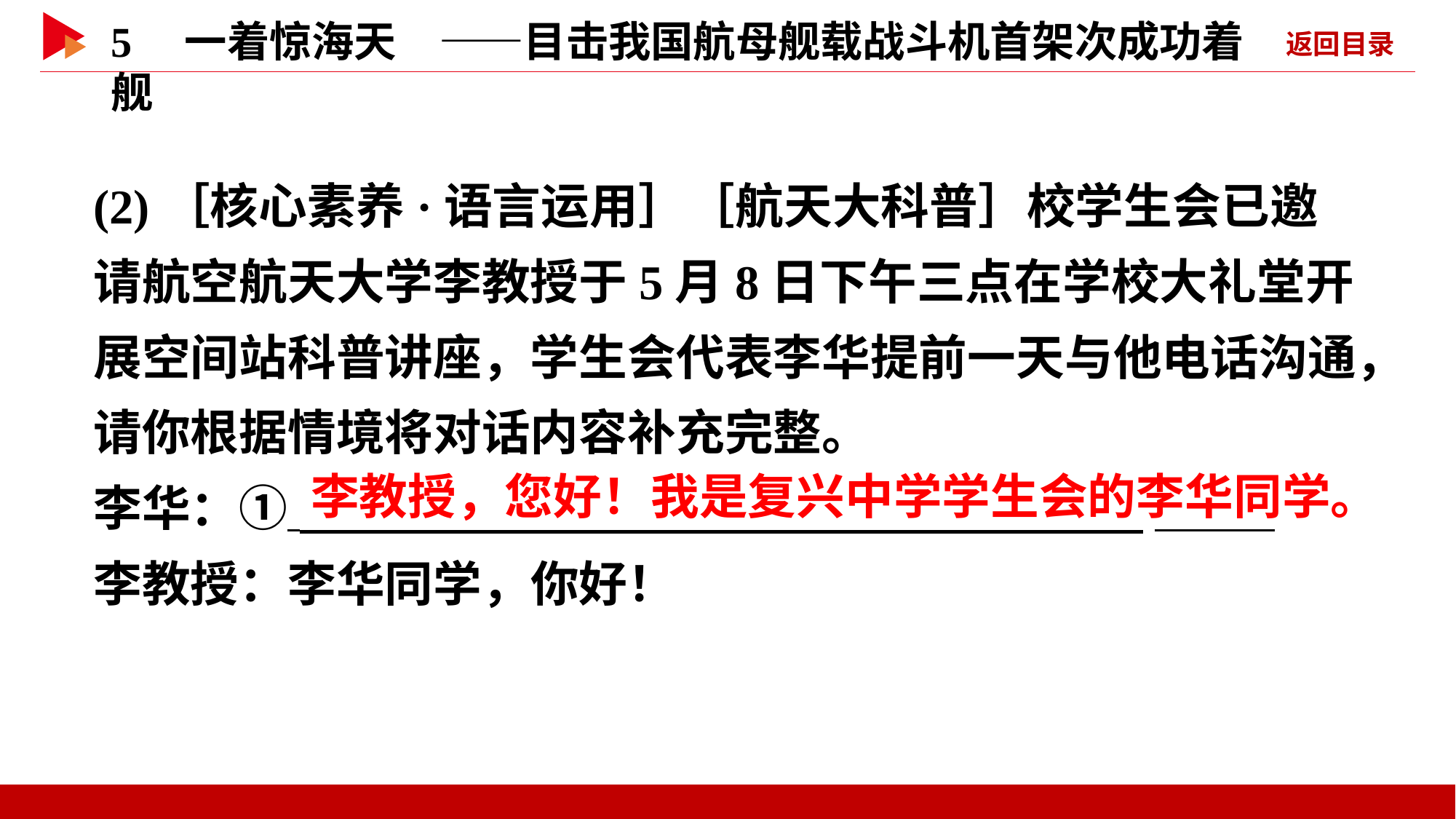

(2)［核心素养·语言运用］［航天大科普］校学生会已邀请航空航天大学李教授于5月8日下午三点在学校大礼堂开展空间站科普讲座，学生会代表李华提前一天与他电话沟通，请你根据情境将对话内容补充完整。
李华：①                                                                             _
李教授：李华同学，你好！
 李教授，您好！我是复兴中学学生会的李华同学。